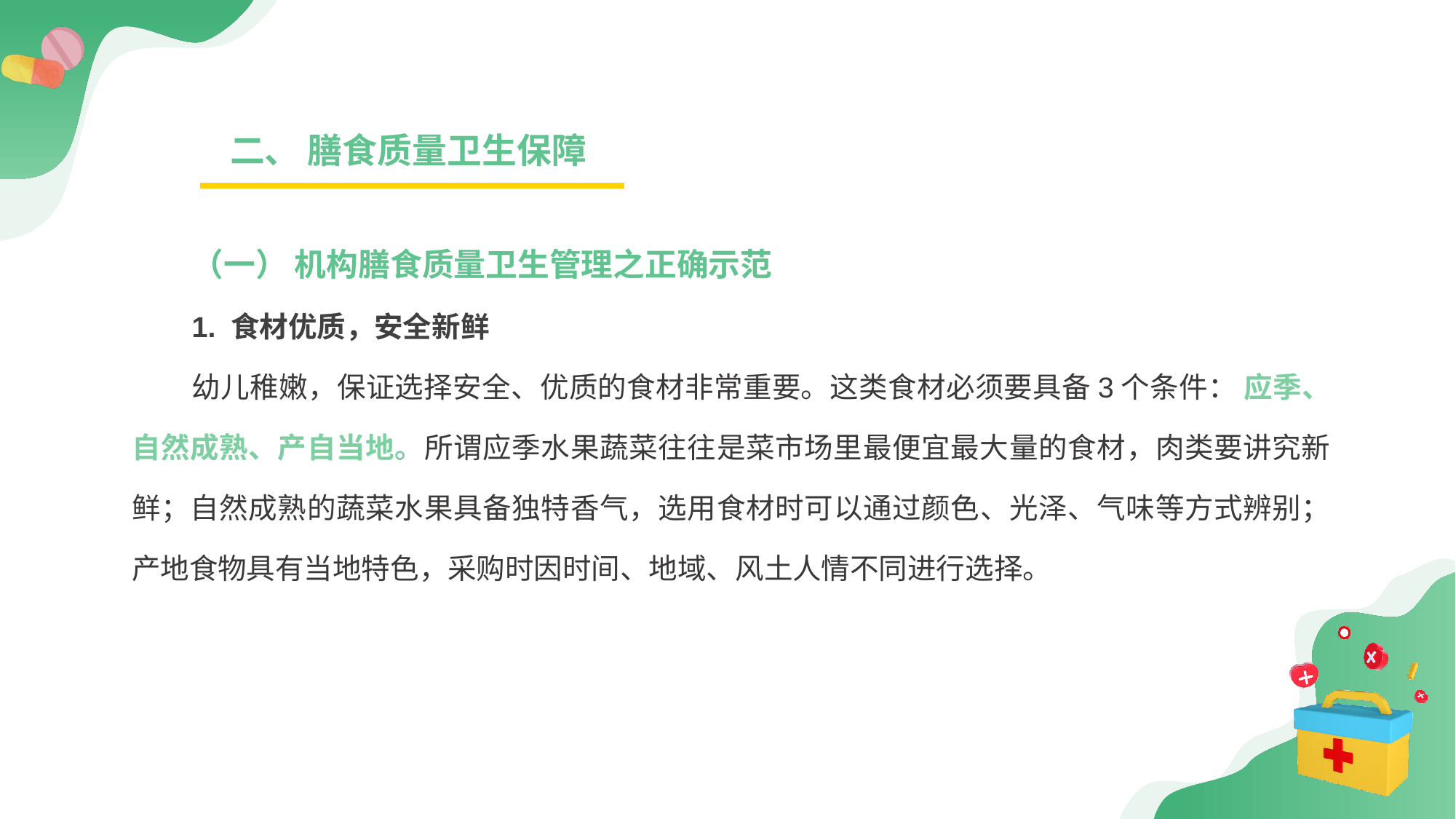

二、 膳食质量卫生保障
（一） 机构膳食质量卫生管理之正确示范
1. 食材优质，安全新鲜
幼儿稚嫩，保证选择安全、优质的食材非常重要。这类食材必须要具备3个条件： 应季、自然成熟、产自当地。所谓应季水果蔬菜往往是菜市场里最便宜最大量的食材，肉类要讲究新鲜；自然成熟的蔬菜水果具备独特香气，选用食材时可以通过颜色、光泽、气味等方式辨别；产地食物具有当地特色，采购时因时间、地域、风土人情不同进行选择。